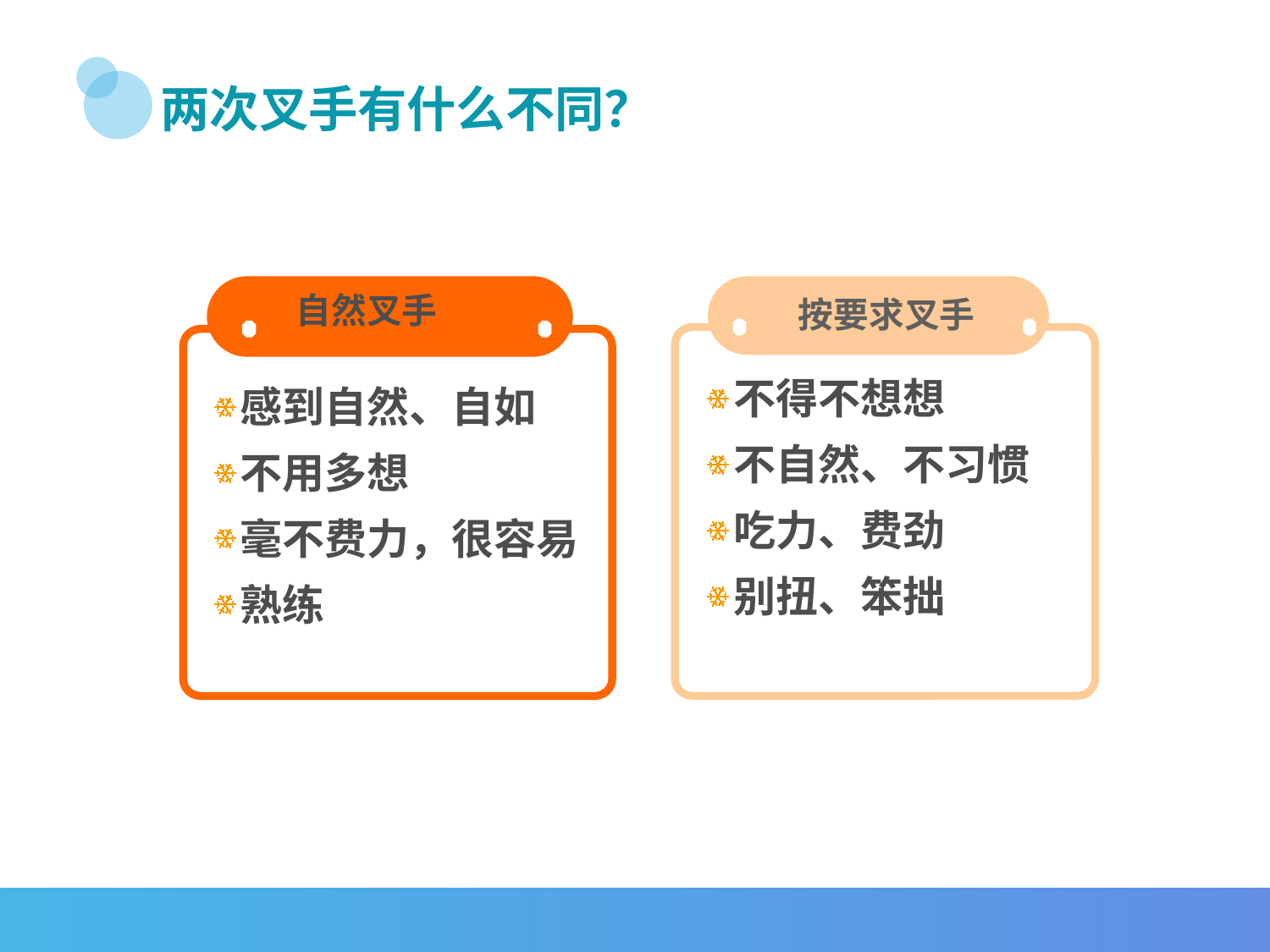

两次叉手有什么不同？

按要求叉手

不得不想想
不自然、不习惯
吃力、费劲
别扭、笨拙

自然叉手

感到自然、自如
不用多想
毫不费力，很容易
熟练